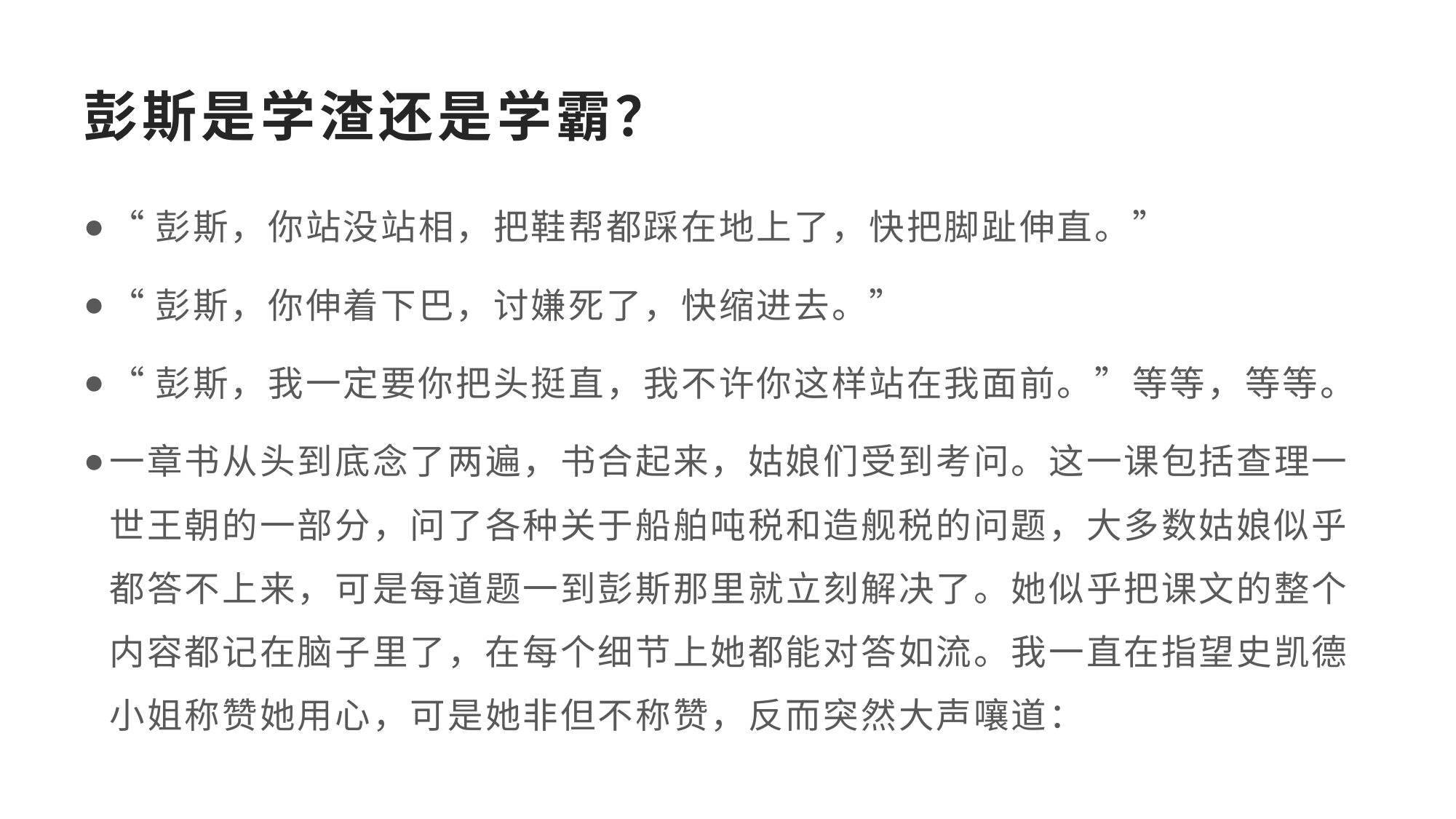

# 彭斯是学渣还是学霸？
“彭斯，你站没站相，把鞋帮都踩在地上了，快把脚趾伸直。”
“彭斯，你伸着下巴，讨嫌死了，快缩进去。”
“彭斯，我一定要你把头挺直，我不许你这样站在我面前。”等等，等等。
一章书从头到底念了两遍，书合起来，姑娘们受到考问。这一课包括查理一世王朝的一部分，问了各种关于船舶吨税和造舰税的问题，大多数姑娘似乎都答不上来，可是每道题一到彭斯那里就立刻解决了。她似乎把课文的整个内容都记在脑子里了，在每个细节上她都能对答如流。我一直在指望史凯德小姐称赞她用心，可是她非但不称赞，反而突然大声嚷道：